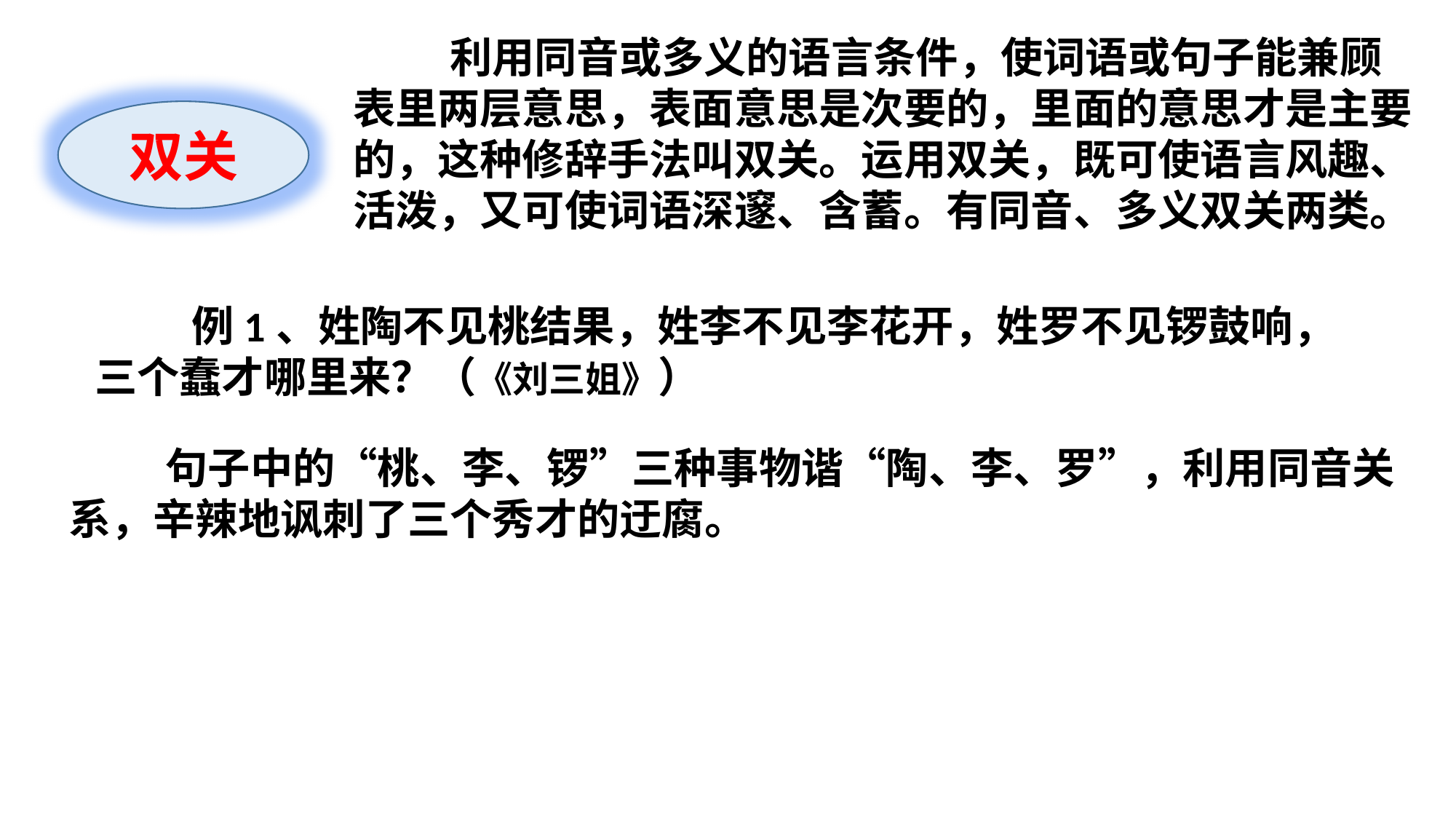

利用同音或多义的语言条件，使词语或句子能兼顾表里两层意思，表面意思是次要的，里面的意思才是主要的，这种修辞手法叫双关。运用双关，既可使语言风趣、活泼，又可使词语深邃、含蓄。有同音、多义双关两类。
双关
         例1、姓陶不见桃结果，姓李不见李花开，姓罗不见锣鼓响，三个蠢才哪里来？（《刘三姐》）
         句子中的“桃、李、锣”三种事物谐“陶、李、罗”，利用同音关系，辛辣地讽刺了三个秀才的迂腐。